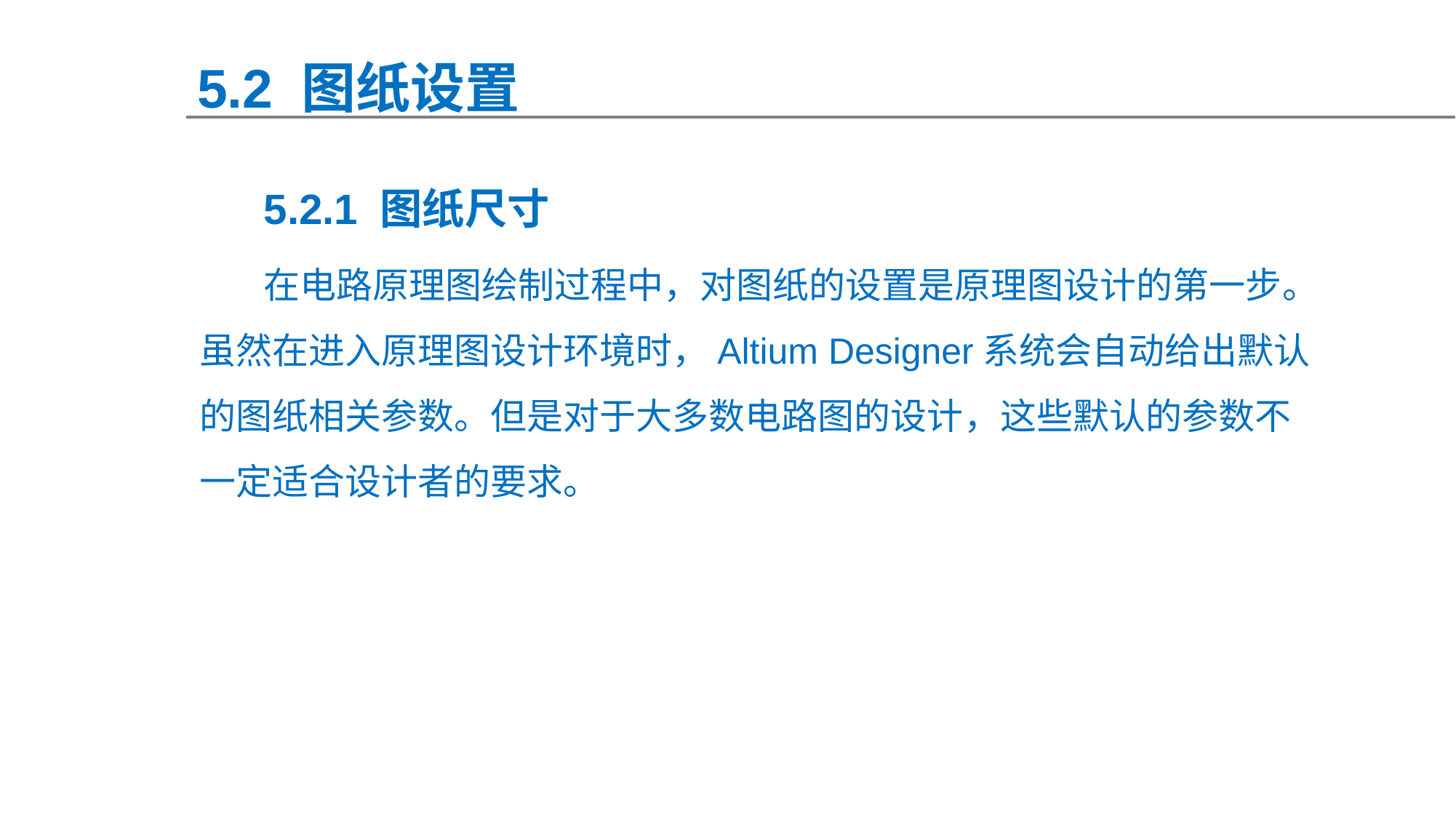

5.2 图纸设置
5.2.1 图纸尺寸
在电路原理图绘制过程中，对图纸的设置是原理图设计的第一步。虽然在进入原理图设计环境时，Altium Designer系统会自动给出默认的图纸相关参数。但是对于大多数电路图的设计，这些默认的参数不一定适合设计者的要求。